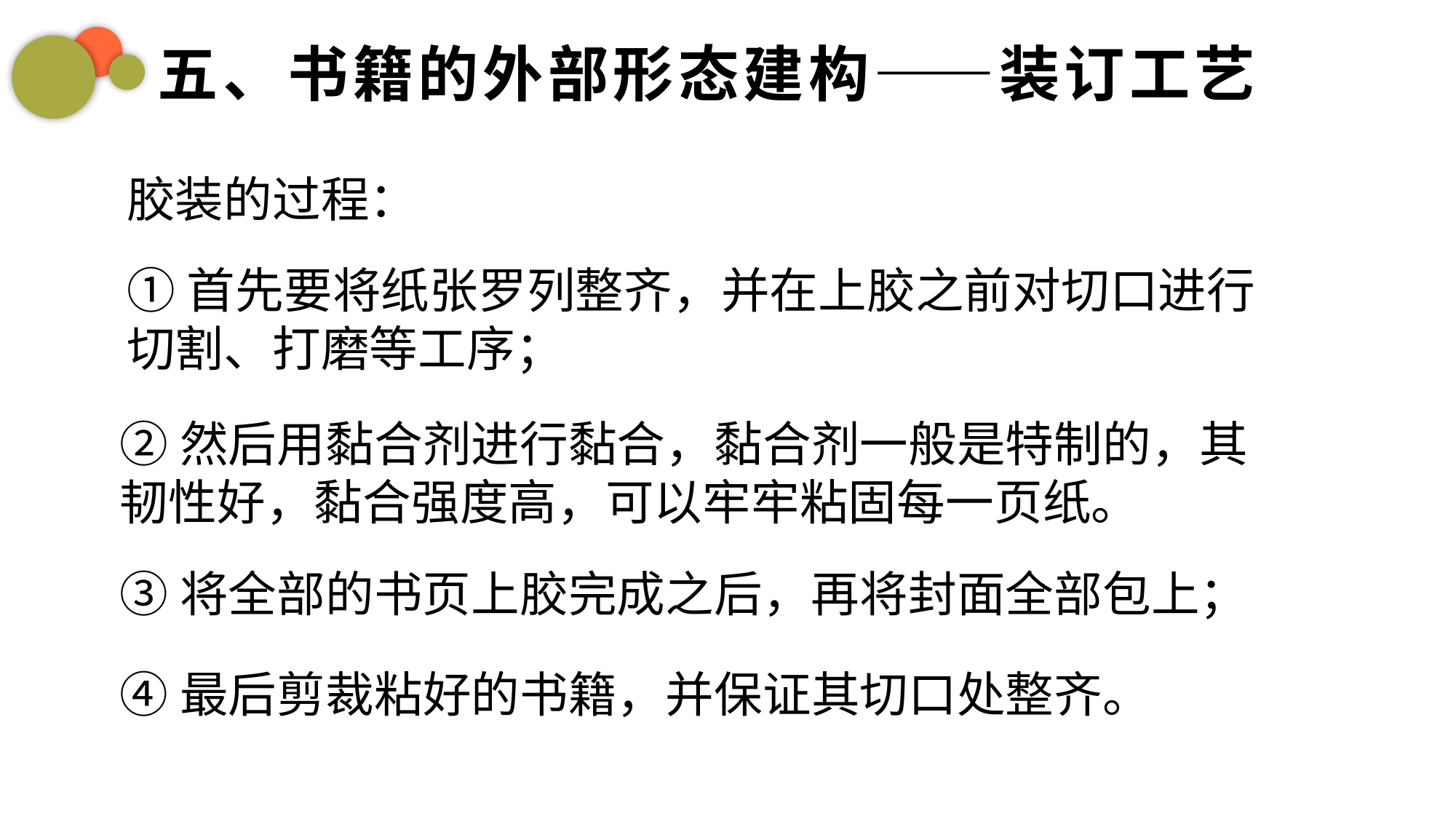

五、书籍的外部形态建构——装订工艺
胶装的过程：
①首先要将纸张罗列整齐，并在上胶之前对切口进行切割、打磨等工序；
②然后用黏合剂进行黏合，黏合剂一般是特制的，其韧性好，黏合强度高，可以牢牢粘固每一页纸。
③将全部的书页上胶完成之后，再将封面全部包上；
④最后剪裁粘好的书籍，并保证其切口处整齐。